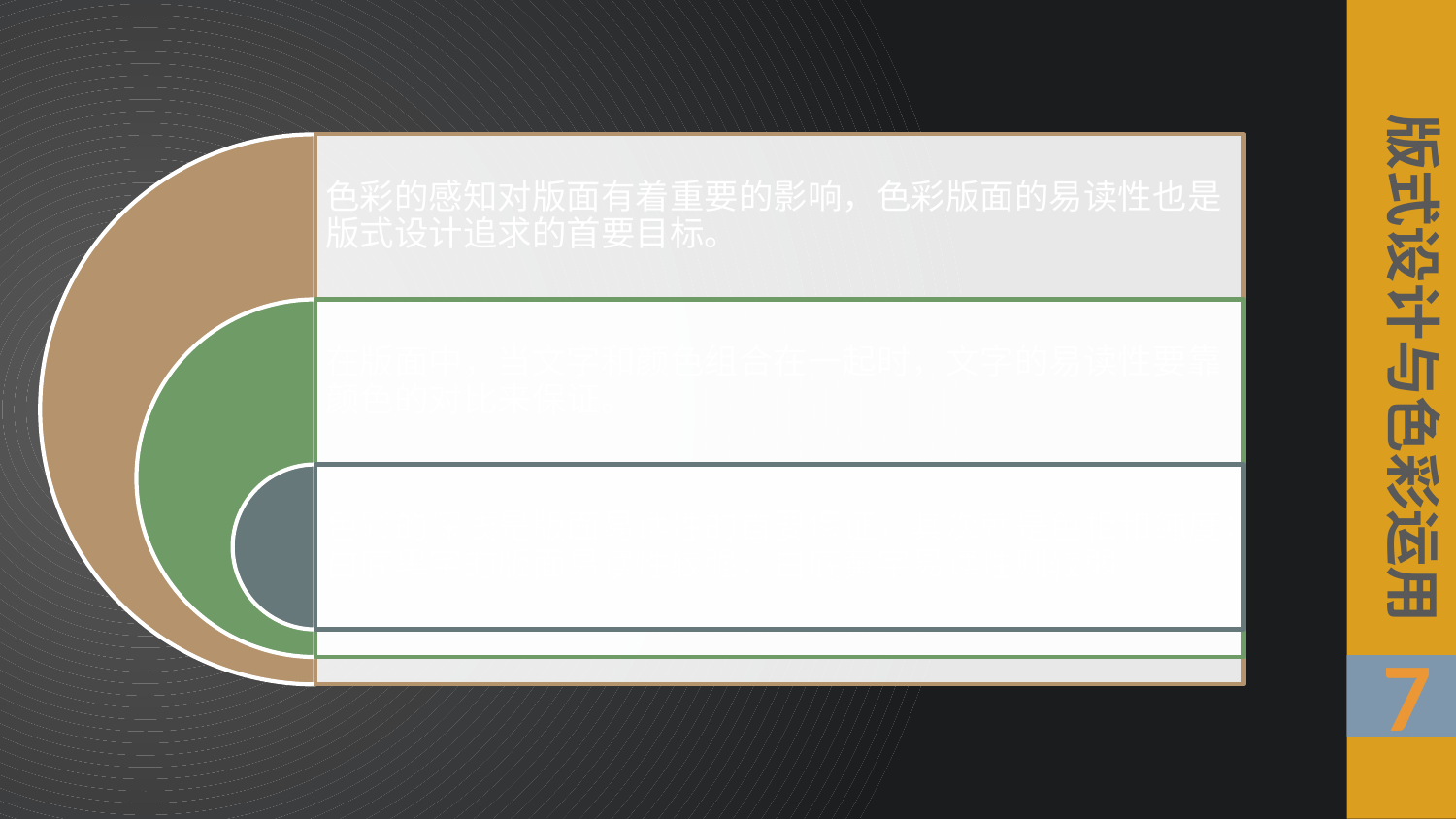

版式设计与色彩运用
色彩的感知对版面有着重要的影响，色彩版面的易读性也是版式设计追求的首要目标。
在版面中，当文字和颜色组合在一起时，文字的易读性要靠颜色的对比来保证。
色彩的深浅是版面易读性的首要保证，其次就是色相和纯度；白底黑字的版面易读性较强，白底黄字易读性则较弱。
7